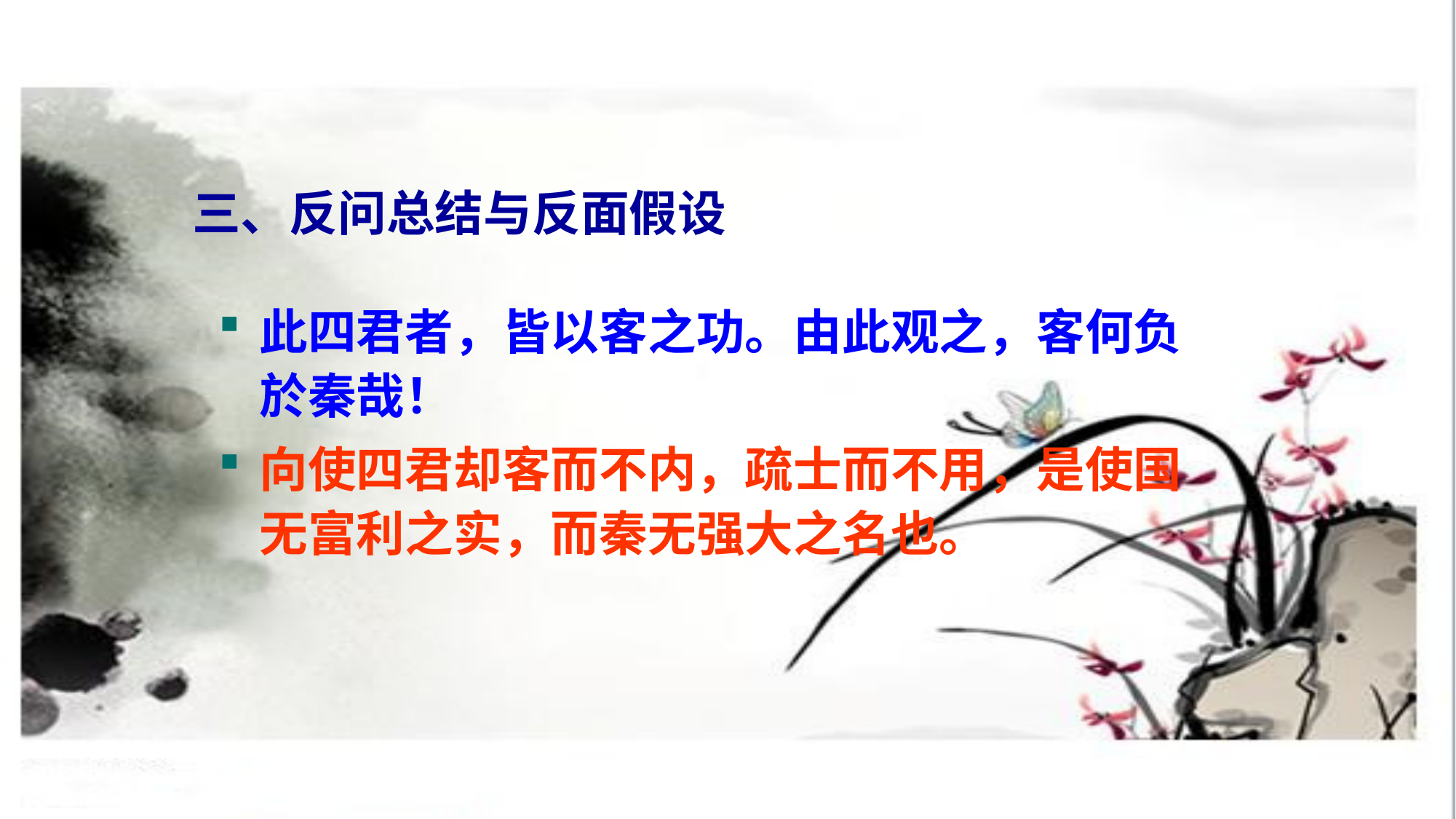

# 三、反问总结与反面假设

此四君者，皆以客之功。由此观之，客何负於秦哉！
向使四君却客而不内，疏士而不用，是使国无富利之实，而秦无强大之名也。